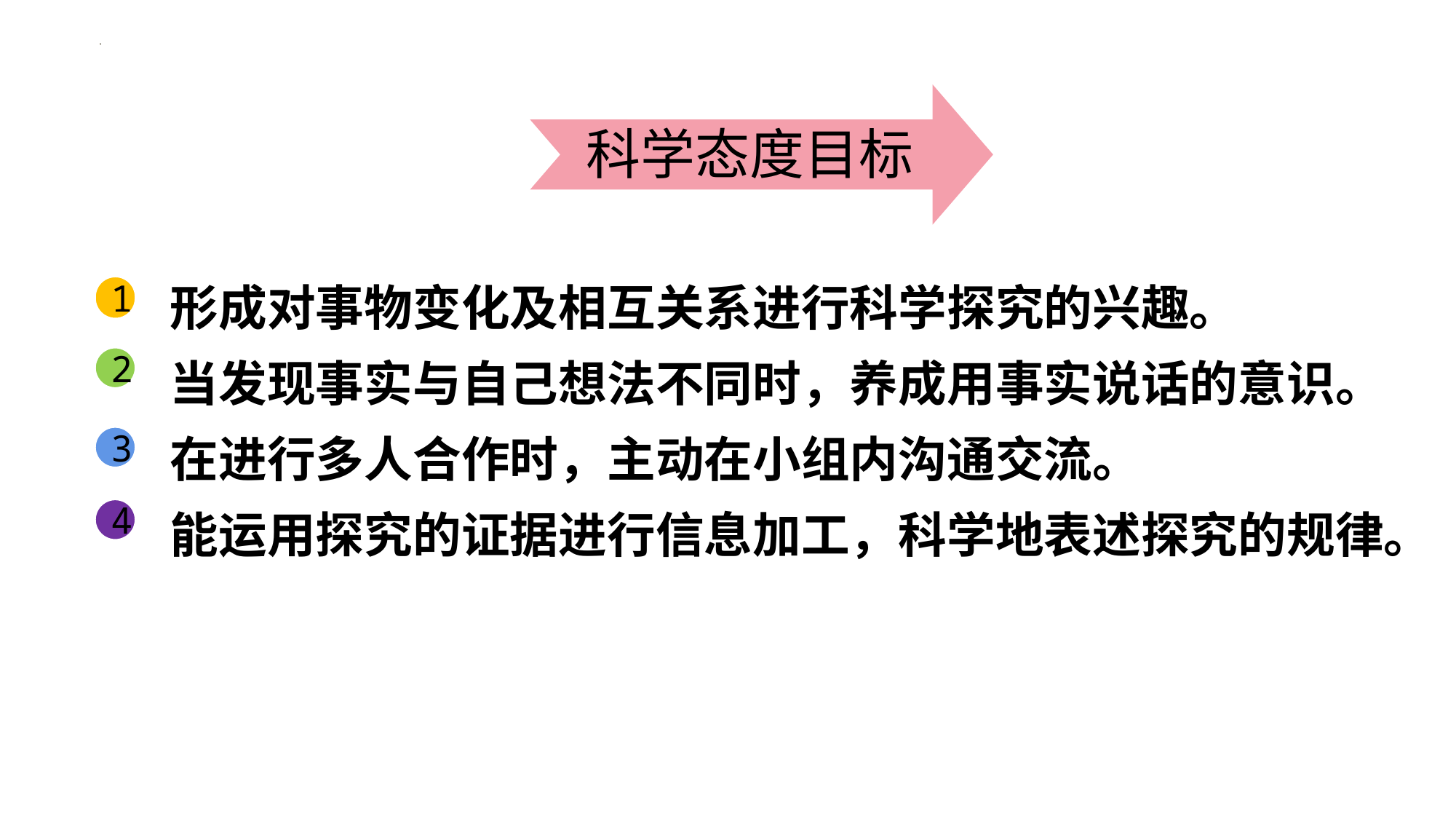

科学态度目标
形成对事物变化及相互关系进行科学探究的兴趣。
当发现事实与自己想法不同时，养成用事实说话的意识。
在进行多人合作时，主动在小组内沟通交流。
能运用探究的证据进行信息加工，科学地表述探究的规律。
1
2
3
4